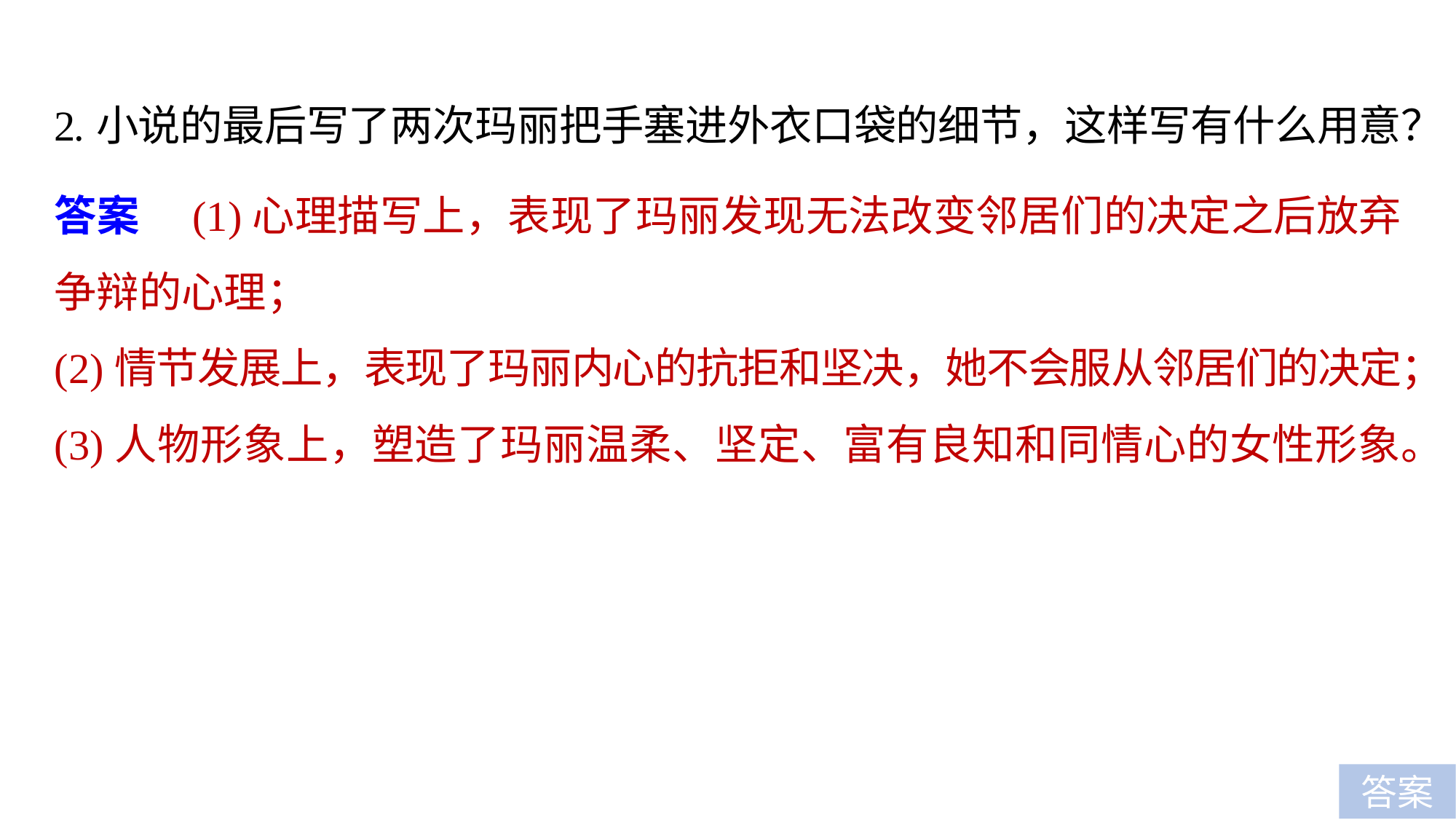

2.小说的最后写了两次玛丽把手塞进外衣口袋的细节，这样写有什么用意？
答案　(1)心理描写上，表现了玛丽发现无法改变邻居们的决定之后放弃争辩的心理；
(2)情节发展上，表现了玛丽内心的抗拒和坚决，她不会服从邻居们的决定；
(3)人物形象上，塑造了玛丽温柔、坚定、富有良知和同情心的女性形象。
答案